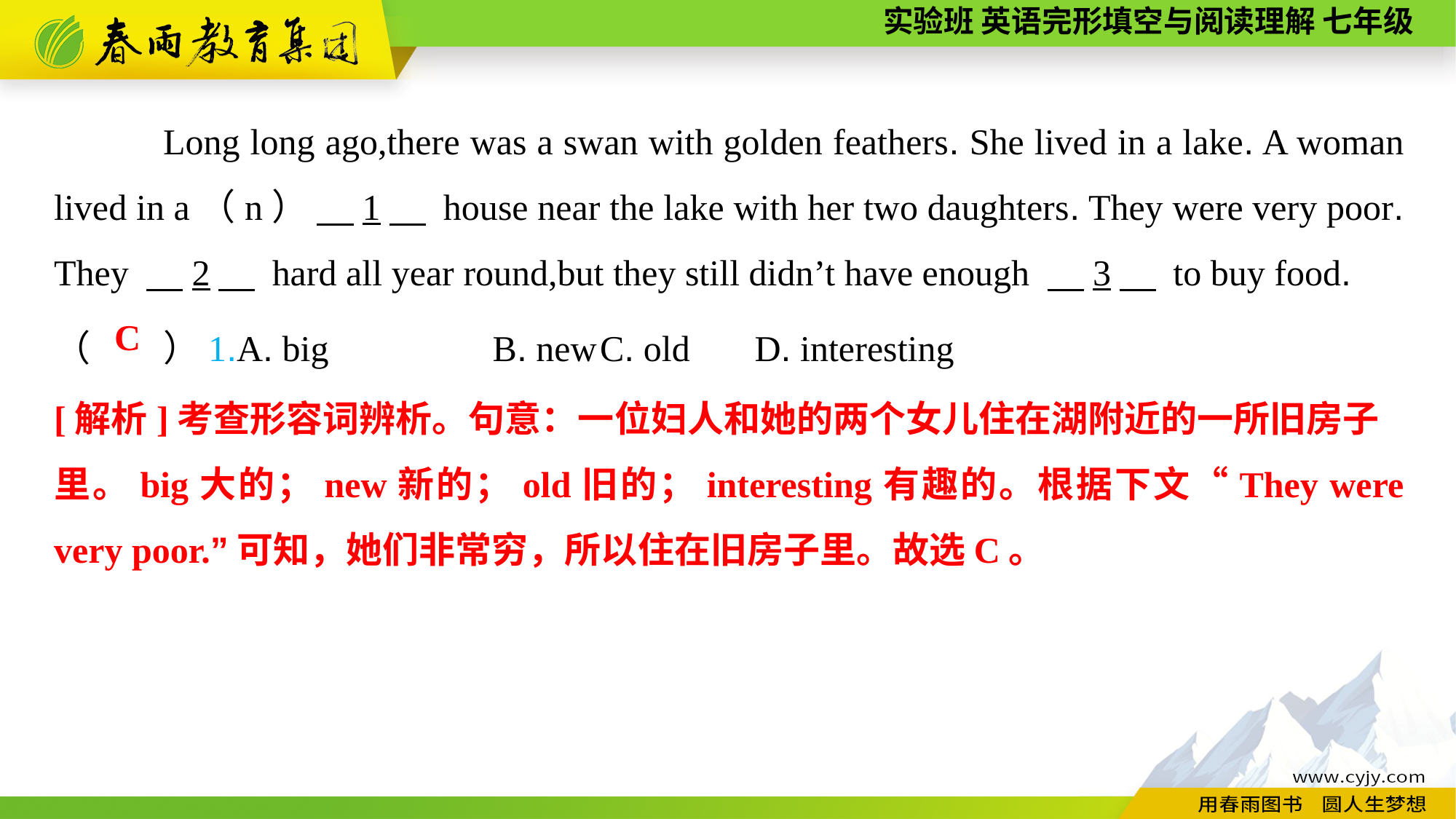

Long long ago,there was a swan with golden feathers. She lived in a lake. A woman lived in a（n） 　1　 house near the lake with her two daughters. They were very poor. They 　2　 hard all year round,but they still didn’t have enough 　3　 to buy food.
（　　）1.A. big                  B. new	C. old	     D. interesting
C
[解析]考查形容词辨析。句意：一位妇人和她的两个女儿住在湖附近的一所旧房子
里。big大的；new新的；old旧的；interesting有趣的。根据下文“They were very poor.”可知，她们非常穷，所以住在旧房子里。故选C。